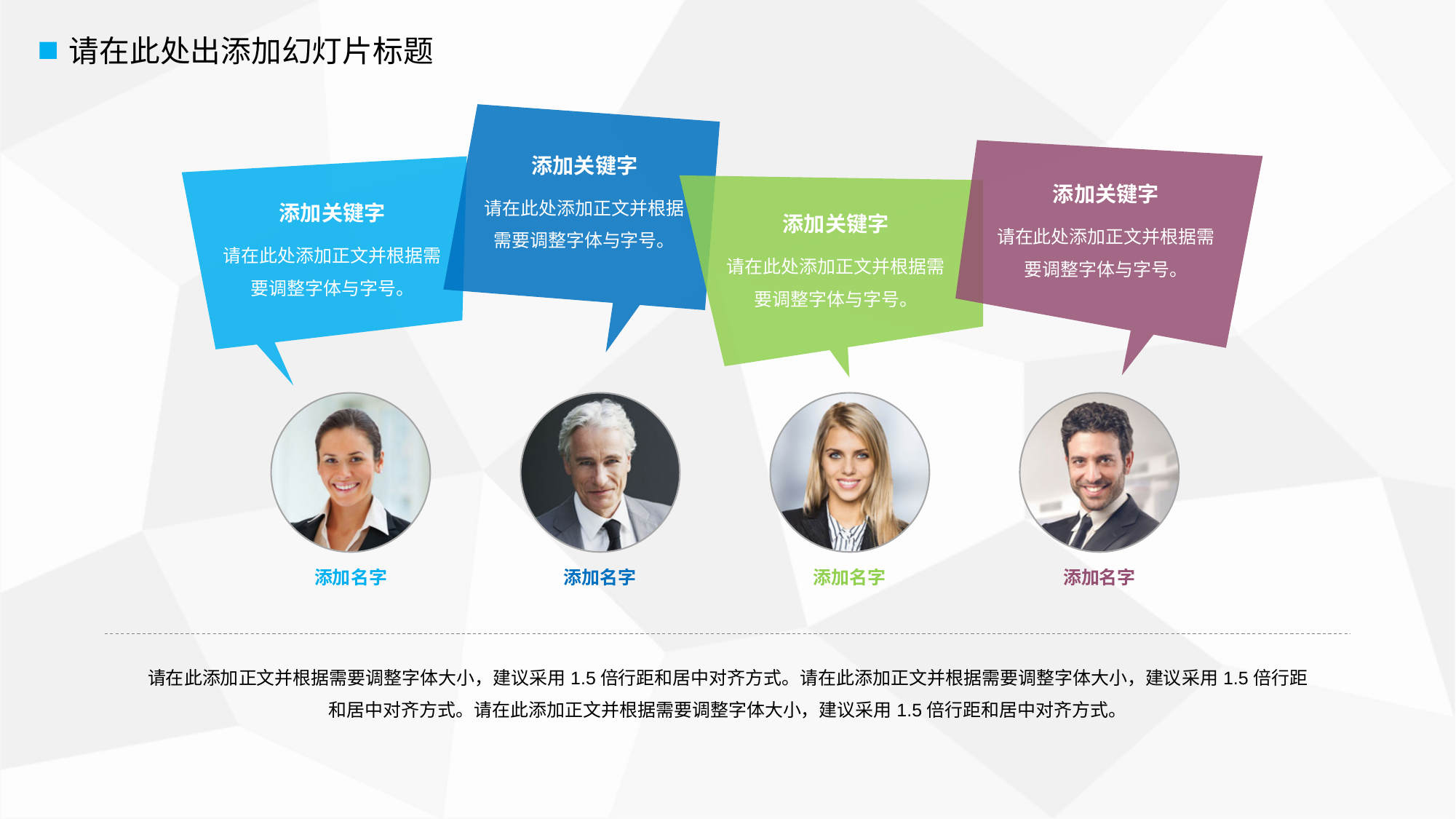

请在此处出添加幻灯片标题

添加关键字
请在此处添加正文并根据需要调整字体与字号。

添加关键字
请在此处添加正文并根据需要调整字体与字号。
添加关键字
请在此处添加正文并根据需要调整字体与字号。
添加关键字
请在此处添加正文并根据需要调整字体与字号。

添加名字
添加名字
添加名字
添加名字
请在此添加正文并根据需要调整字体大小，建议采用1.5倍行距和居中对齐方式。请在此添加正文并根据需要调整字体大小，建议采用1.5倍行距和居中对齐方式。请在此添加正文并根据需要调整字体大小，建议采用1.5倍行距和居中对齐方式。